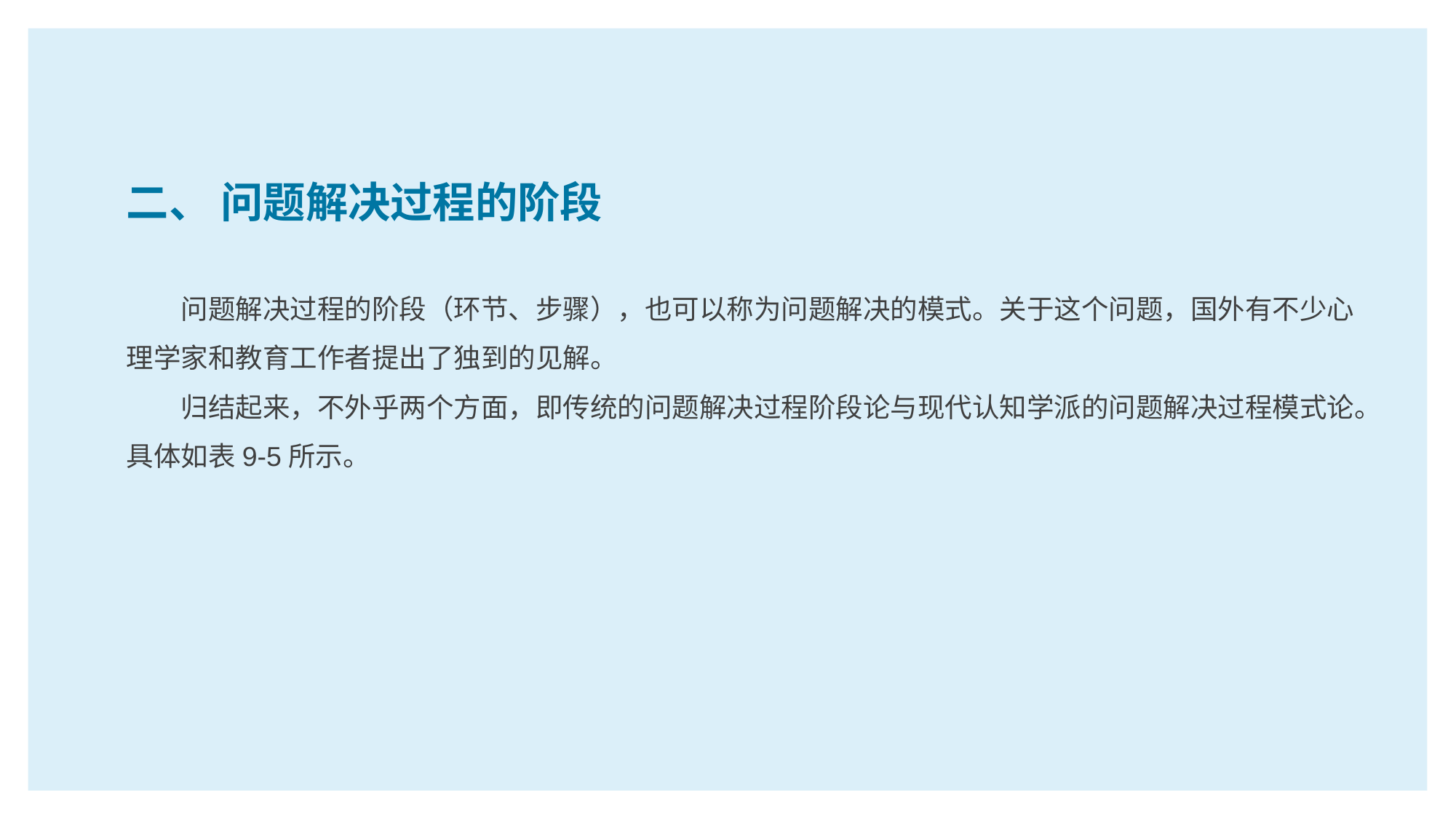

二、 问题解决过程的阶段

问题解决过程的阶段（环节、步骤），也可以称为问题解决的模式。关于这个问题，国外有不少心理学家和教育工作者提出了独到的见解。
归结起来，不外乎两个方面，即传统的问题解决过程阶段论与现代认知学派的问题解决过程模式论。具体如表9-5所示。